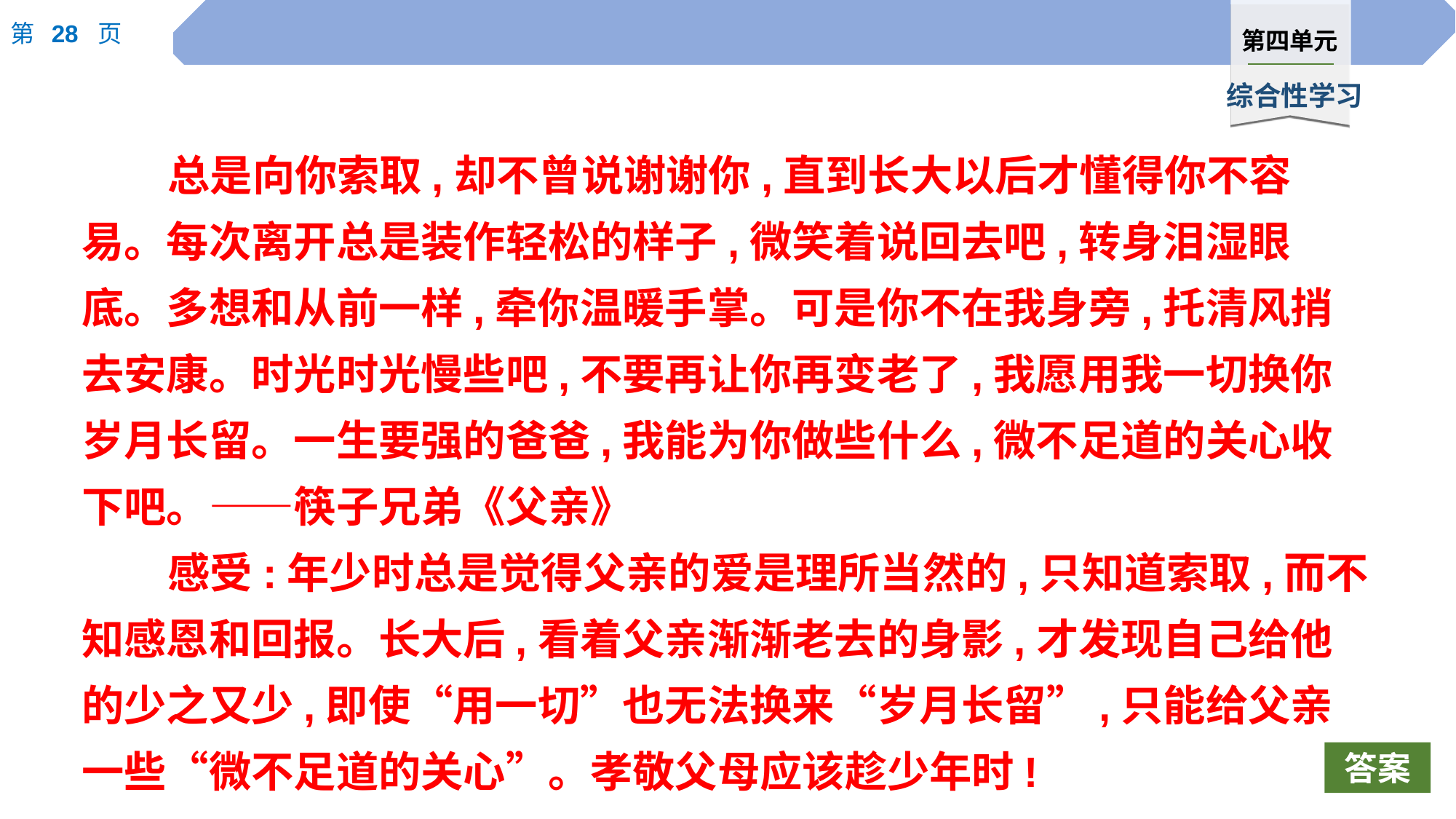

总是向你索取,却不曾说谢谢你,直到长大以后才懂得你不容易。每次离开总是装作轻松的样子,微笑着说回去吧,转身泪湿眼底。多想和从前一样,牵你温暖手掌。可是你不在我身旁,托清风捎去安康。时光时光慢些吧,不要再让你再变老了,我愿用我一切换你岁月长留。一生要强的爸爸,我能为你做些什么,微不足道的关心收下吧。——筷子兄弟《父亲》
感受:年少时总是觉得父亲的爱是理所当然的,只知道索取,而不知感恩和回报。长大后,看着父亲渐渐老去的身影,才发现自己给他的少之又少,即使“用一切”也无法换来“岁月长留”,只能给父亲一些“微不足道的关心”。孝敬父母应该趁少年时!
答案